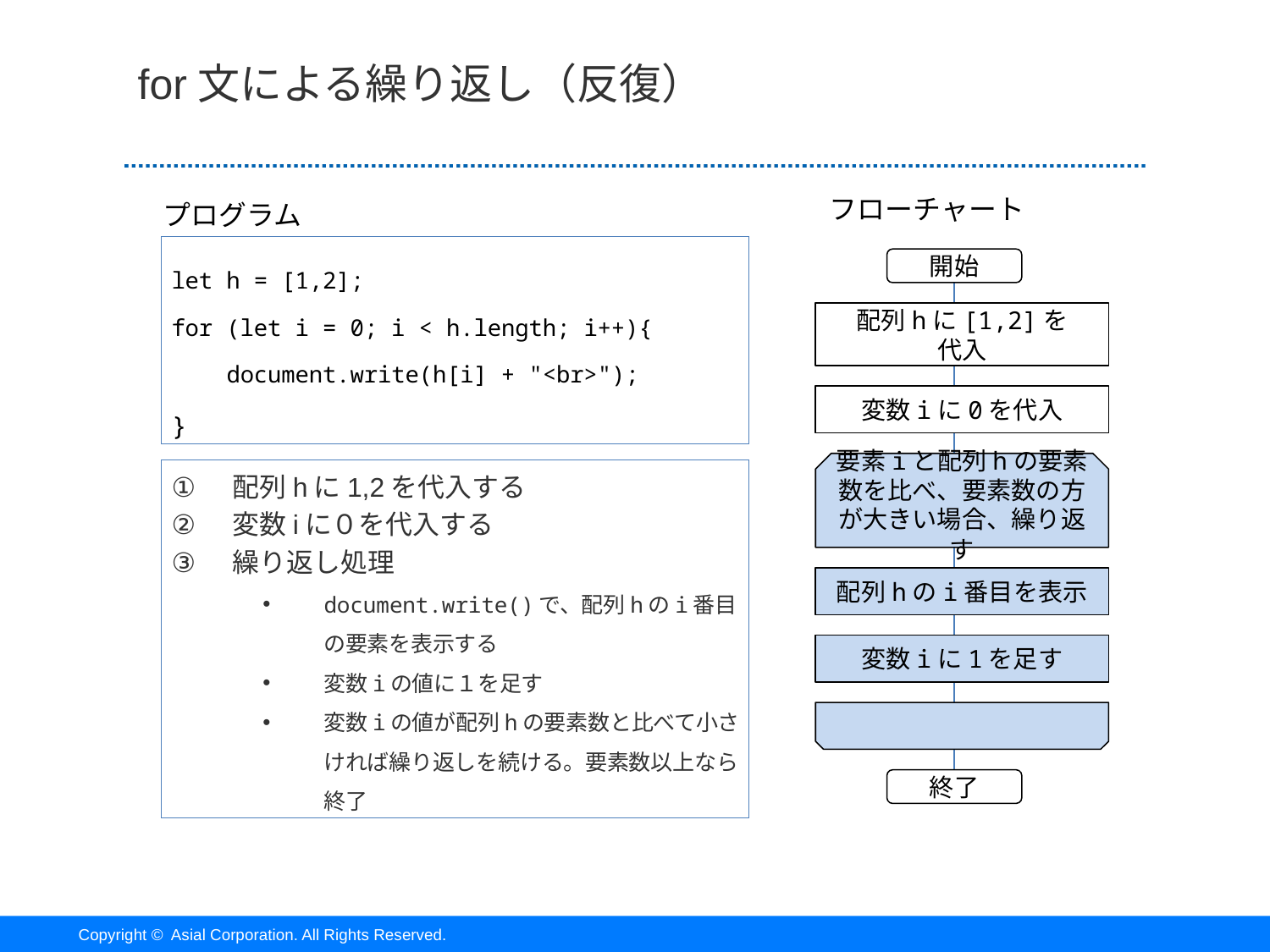

# for文による繰り返し（反復）
フローチャート
プログラム
let h = [1,2];
for (let i = 0; i < h.length; i++){
    document.write(h[i] + "<br>");
}
開始
配列hに[1,2]を
代入
変数iに0を代入
要素iと配列hの要素数を比べ、要素数の方が大きい場合、繰り返す
配列hに1,2を代入する
変数iに０を代入する
繰り返し処理
document.write()で、配列hのi番目の要素を表示する
変数iの値に１を足す
変数iの値が配列hの要素数と比べて小さければ繰り返しを続ける。要素数以上なら終了

配列hのi番目を表示
変数iに1を足す

終了